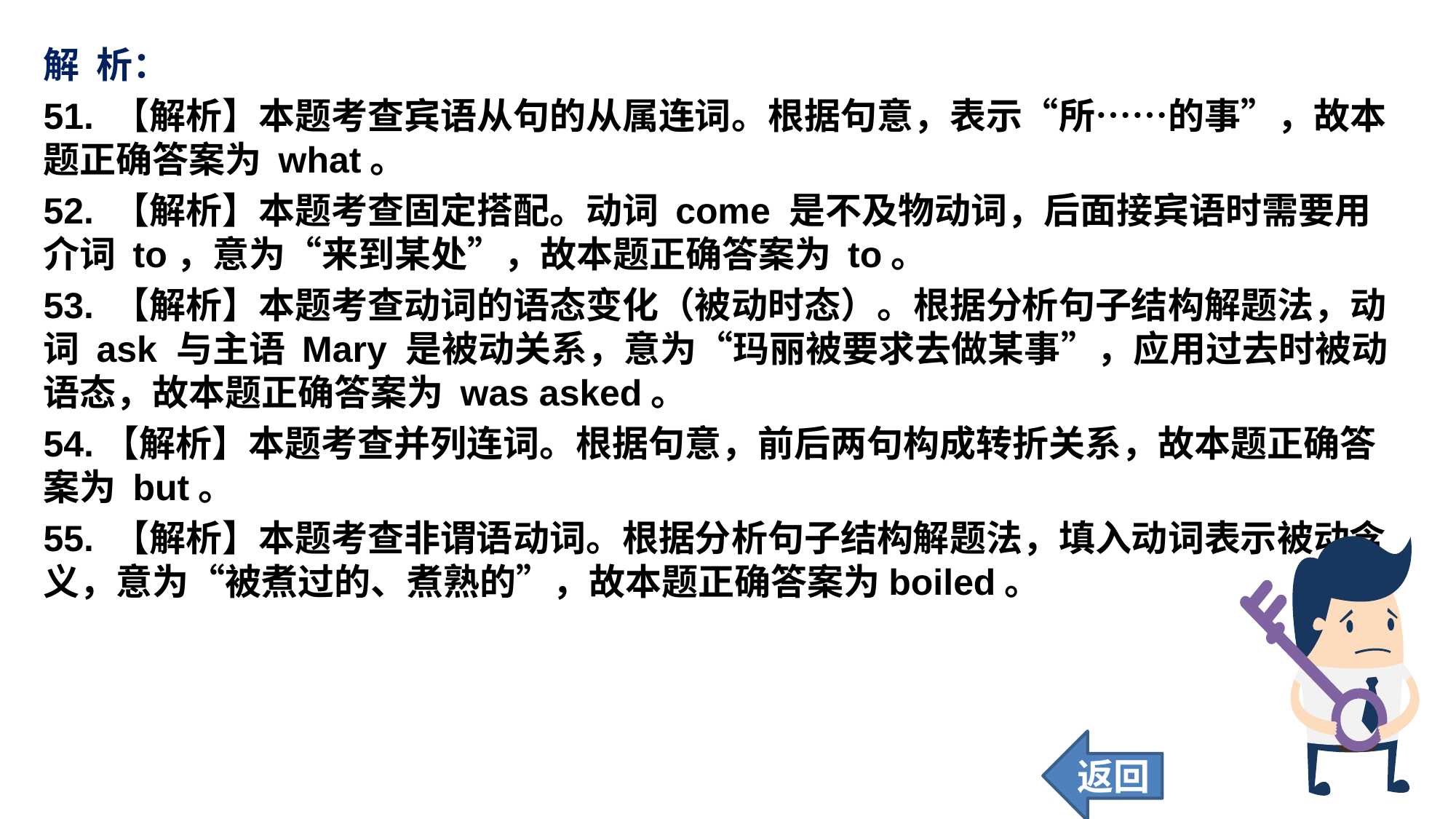

解  析：
51. 【解析】本题考查宾语从句的从属连词。根据句意，表示“所……的事”，故本题正确答案为 what。
52. 【解析】本题考查固定搭配。动词 come 是不及物动词，后面接宾语时需要用介词 to，意为“来到某处”，故本题正确答案为 to。
53. 【解析】本题考查动词的语态变化（被动时态）。根据分析句子结构解题法，动词 ask 与主语 Mary 是被动关系，意为“玛丽被要求去做某事”，应用过去时被动语态，故本题正确答案为 was asked。
54.【解析】本题考查并列连词。根据句意，前后两句构成转折关系，故本题正确答案为 but。
55. 【解析】本题考查非谓语动词。根据分析句子结构解题法，填入动词表示被动含义，意为“被煮过的、煮熟的”，故本题正确答案为boiled。

返回
51